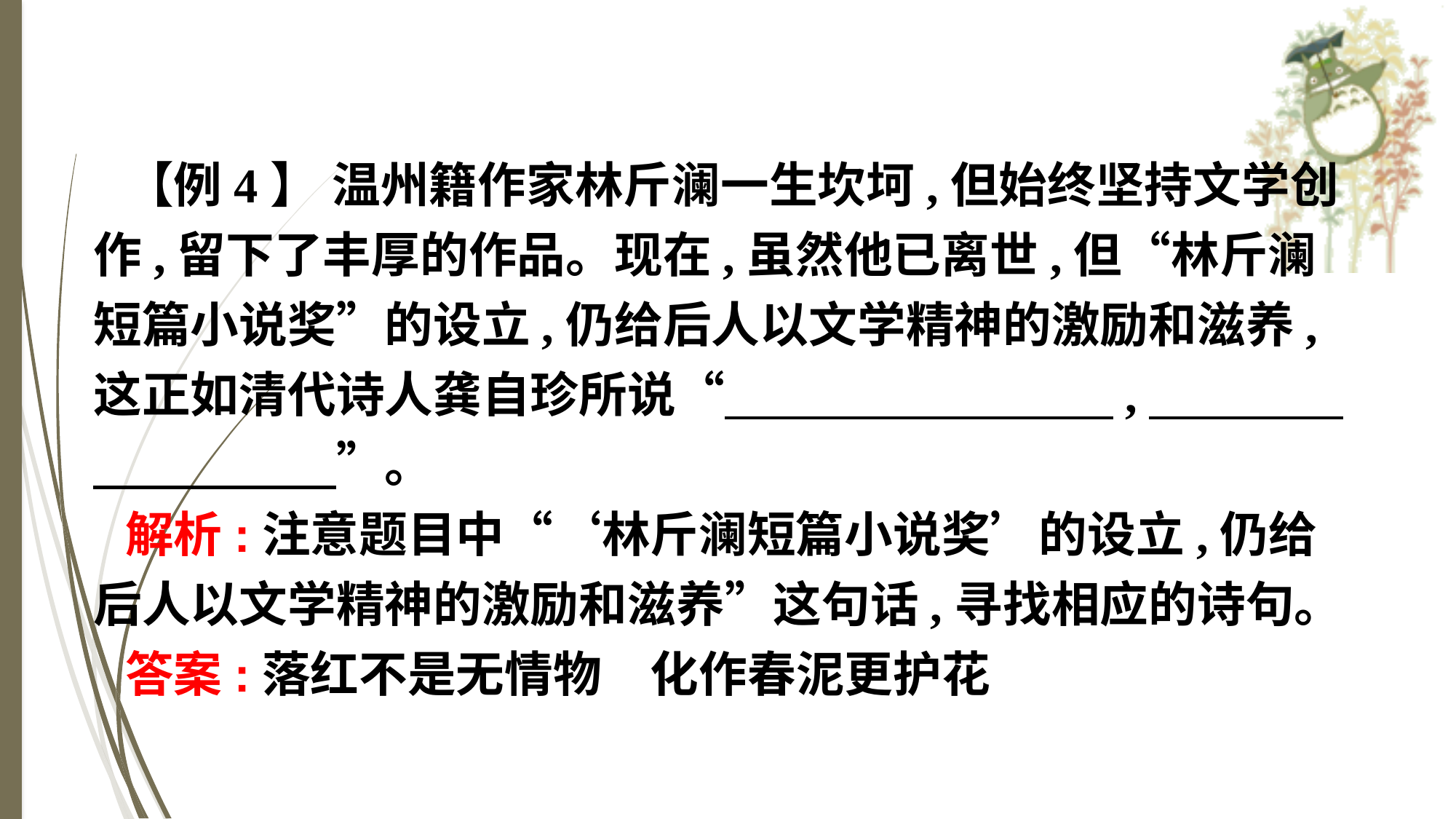

【例4】 温州籍作家林斤澜一生坎坷,但始终坚持文学创作,留下了丰厚的作品。现在,虽然他已离世,但“林斤澜短篇小说奖”的设立,仍给后人以文学精神的激励和滋养,这正如清代诗人龚自珍所说“　　　　　　　　,　　　　　　　　　”。
解析:注意题目中“‘林斤澜短篇小说奖’的设立,仍给后人以文学精神的激励和滋养”这句话,寻找相应的诗句。
答案:落红不是无情物　化作春泥更护花